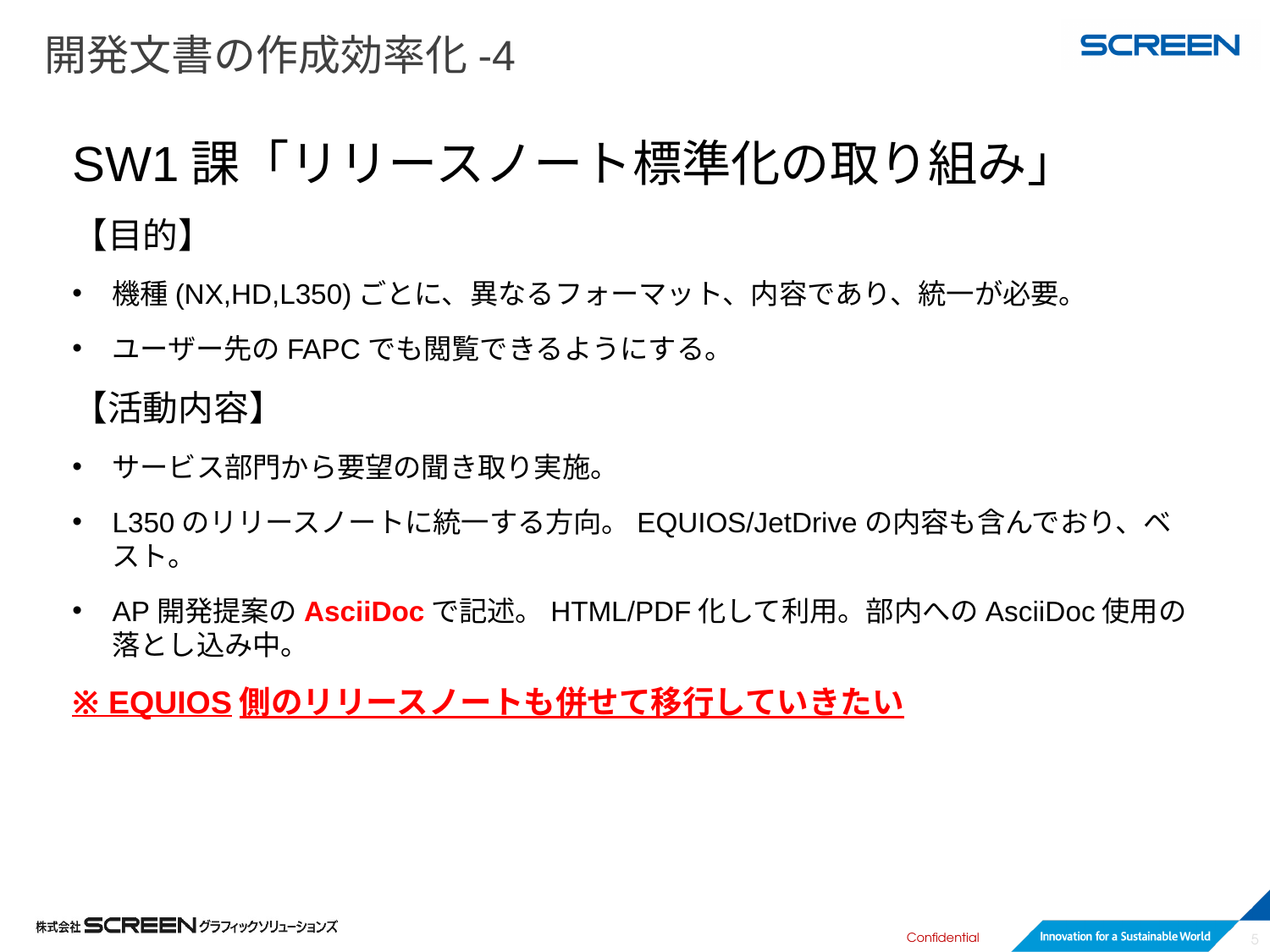

# 開発文書の作成効率化-4
SW1課「リリースノート標準化の取り組み」
【目的】
機種(NX,HD,L350)ごとに、異なるフォーマット、内容であり、統一が必要。
ユーザー先のFAPCでも閲覧できるようにする。
【活動内容】
サービス部門から要望の聞き取り実施。
L350のリリースノートに統一する方向。EQUIOS/JetDriveの内容も含んでおり、ベスト。
AP開発提案のAsciiDocで記述。HTML/PDF化して利用。部内へのAsciiDoc使用の落とし込み中。
※ EQUIOS側のリリースノートも併せて移行していきたい

5